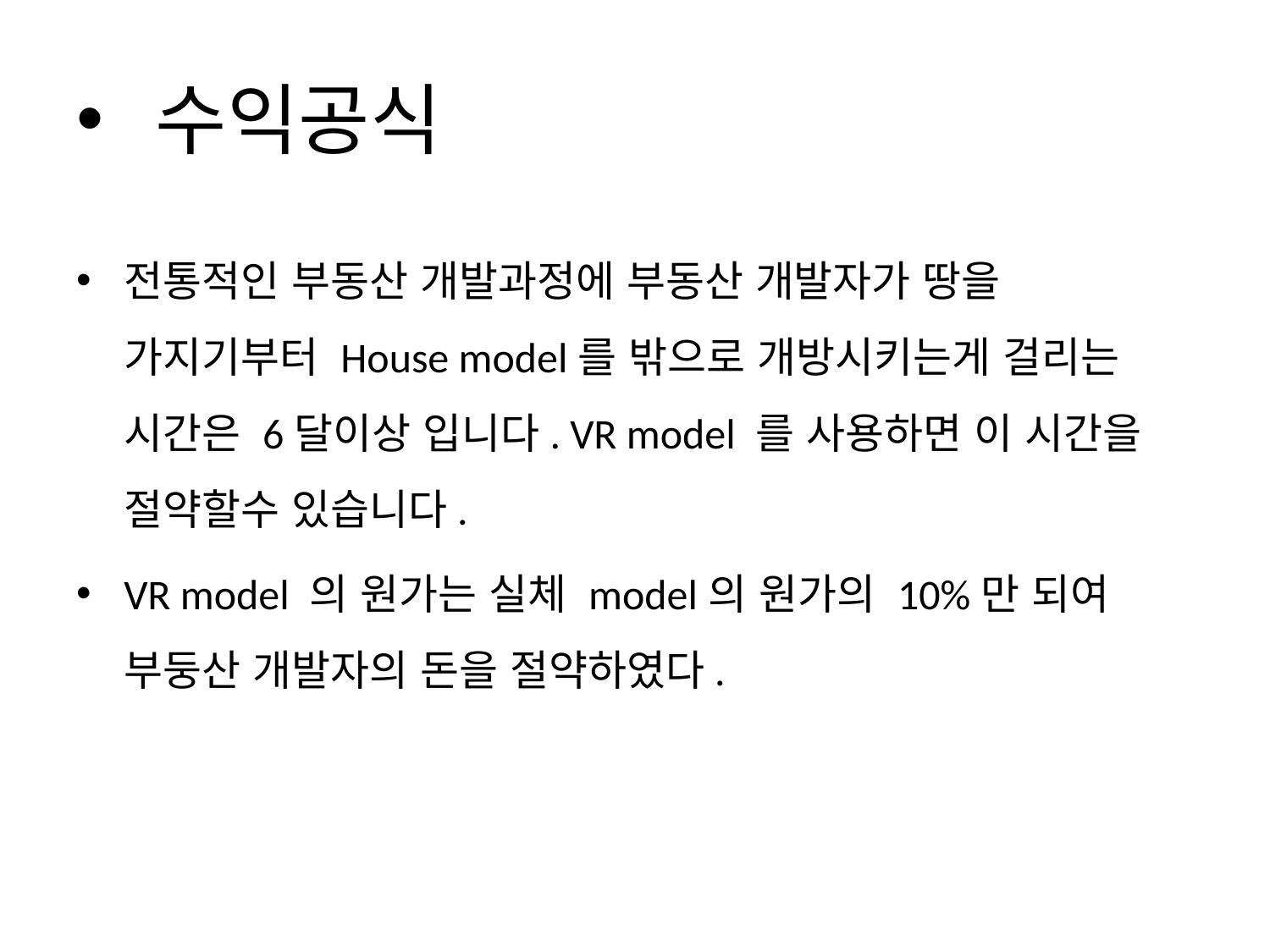

# 수익공식
전통적인 부동산 개발과정에 부동산 개발자가 땅을 가지기부터 House model를 밖으로 개방시키는게 걸리는 시간은 6달이상 입니다. VR model 를 사용하면 이 시간을 절약할수 있습니다.
VR model 의 원가는 실체 model의 원가의 10%만 되여 부둥산 개발자의 돈을 절약하였다.